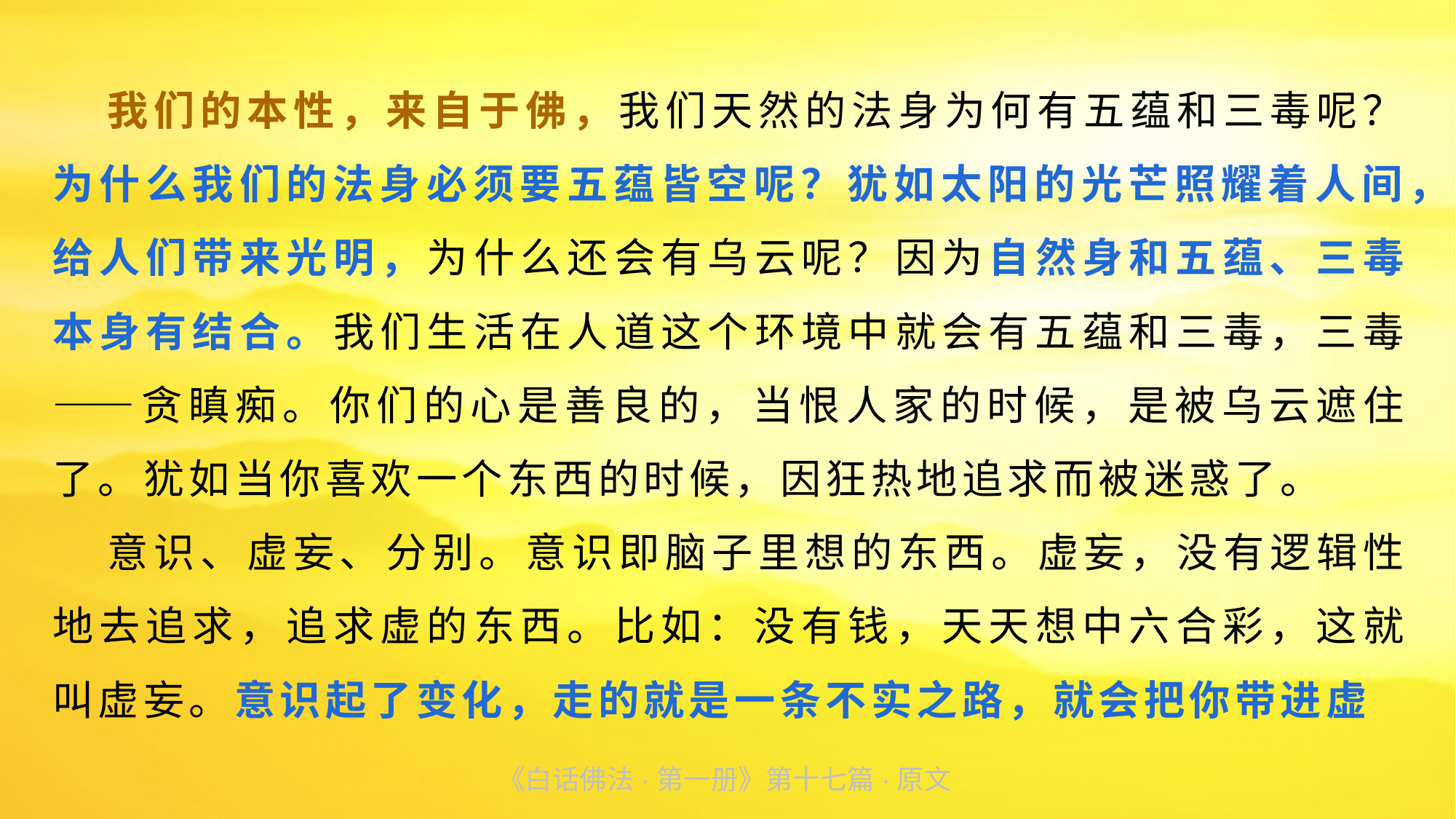

我们的本性，来自于佛，我们天然的法身为何有五蕴和三毒呢？为什么我们的法身必须要五蕴皆空呢？犹如太阳的光芒照耀着人间，给人们带来光明，为什么还会有乌云呢？因为自然身和五蕴、三毒本身有结合。我们生活在人道这个环境中就会有五蕴和三毒，三毒——贪瞋痴。你们的心是善良的，当恨人家的时候，是被乌云遮住了。犹如当你喜欢一个东西的时候，因狂热地追求而被迷惑了。
   意识、虚妄、分别。意识即脑子里想的东西。虚妄，没有逻辑性地去追求，追求虚的东西。比如：没有钱，天天想中六合彩，这就叫虚妄。意识起了变化，走的就是一条不实之路，就会把你带进虚
《白话佛法·第一册》第十七篇·原文